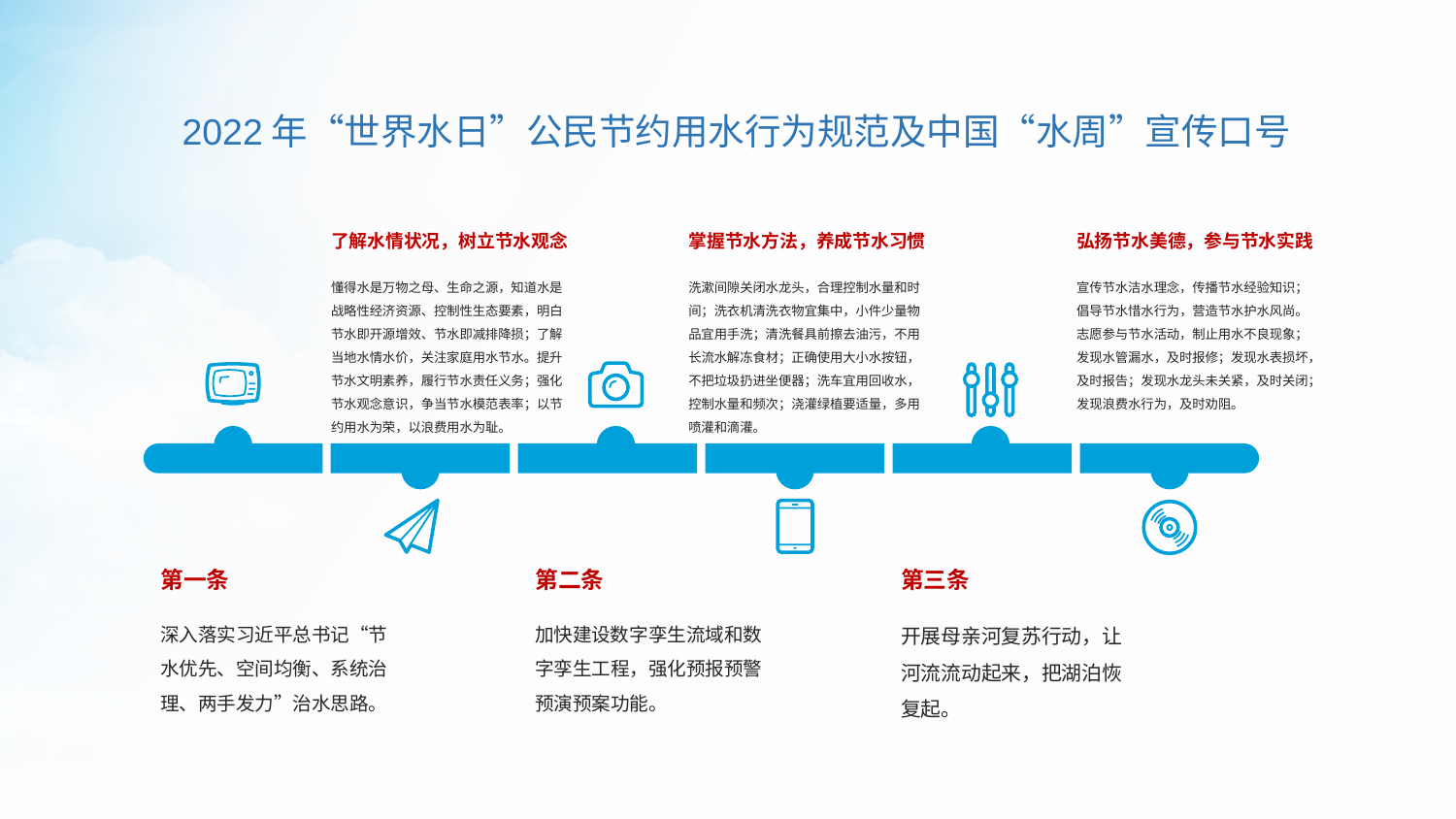

2022年“世界水日”公民节约用水行为规范及中国“水周”宣传口号
了解水情状况，树立节水观念
掌握节水方法，养成节水习惯
弘扬节水美德，参与节水实践
懂得水是万物之母、生命之源，知道水是战略性经济资源、控制性生态要素，明白节水即开源增效、节水即减排降损；了解当地水情水价，关注家庭用水节水。提升节水文明素养，履行节水责任义务；强化节水观念意识，争当节水模范表率；以节约用水为荣，以浪费用水为耻。
洗漱间隙关闭水龙头，合理控制水量和时间；洗衣机清洗衣物宜集中，小件少量物品宜用手洗；清洗餐具前擦去油污，不用长流水解冻食材；正确使用大小水按钮，不把垃圾扔进坐便器；洗车宜用回收水，控制水量和频次；浇灌绿植要适量，多用喷灌和滴灌。
宣传节水洁水理念，传播节水经验知识；倡导节水惜水行为，营造节水护水风尚。志愿参与节水活动，制止用水不良现象；发现水管漏水，及时报修；发现水表损坏，及时报告；发现水龙头未关紧，及时关闭；发现浪费水行为，及时劝阻。

第一条
第二条
第三条
深入落实习近平总书记“节水优先、空间均衡、系统治理、两手发力”治水思路。
加快建设数字孪生流域和数字孪生工程，强化预报预警预演预案功能。
开展母亲河复苏行动，让河流流动起来，把湖泊恢复起。